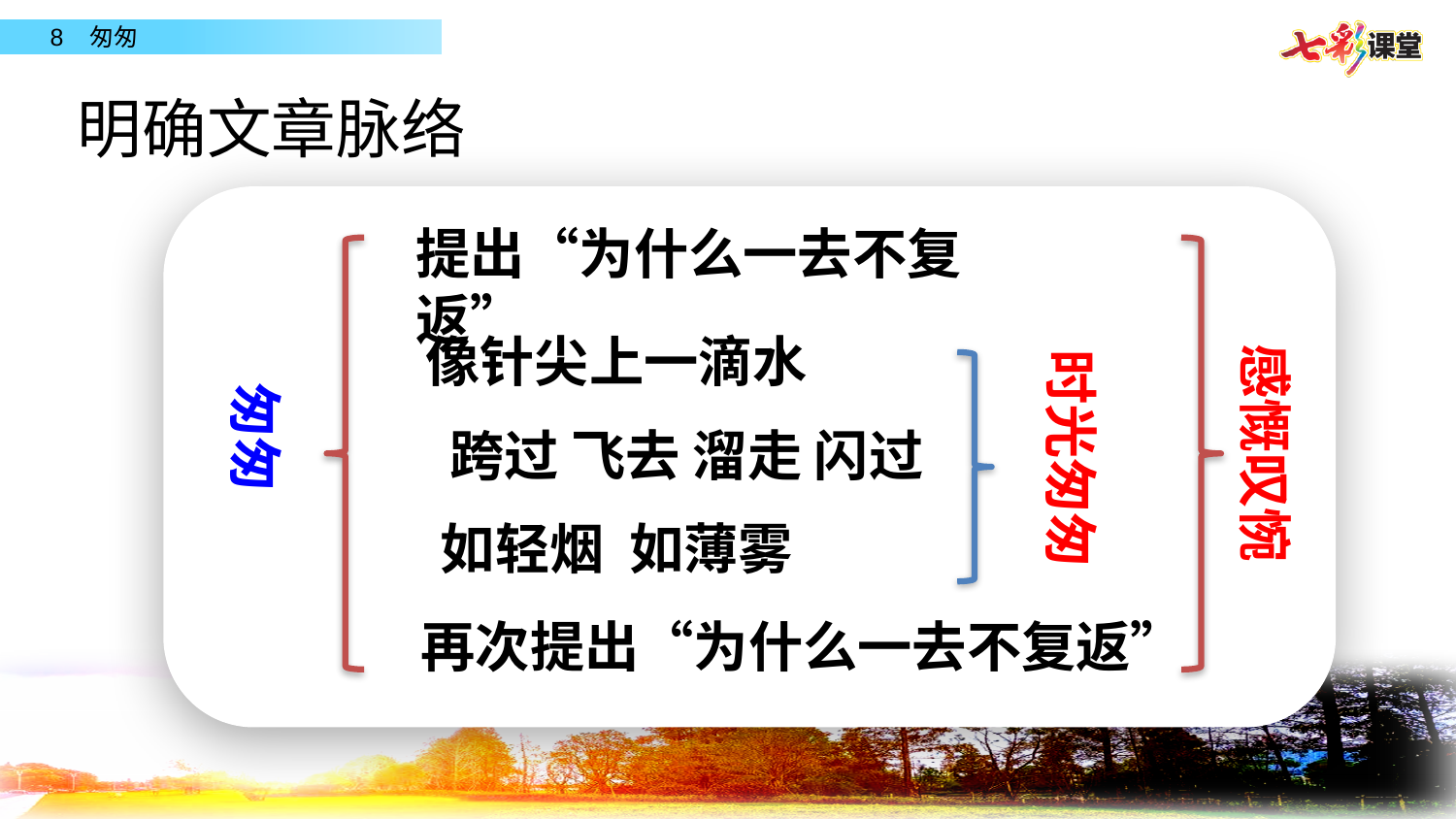

明确文章脉络

提出“为什么一去不复返”

像针尖上一滴水
感慨叹惋
时光匆匆

匆匆
跨过 飞去 溜走 闪过
如轻烟  如薄雾
再次提出“为什么一去不复返”